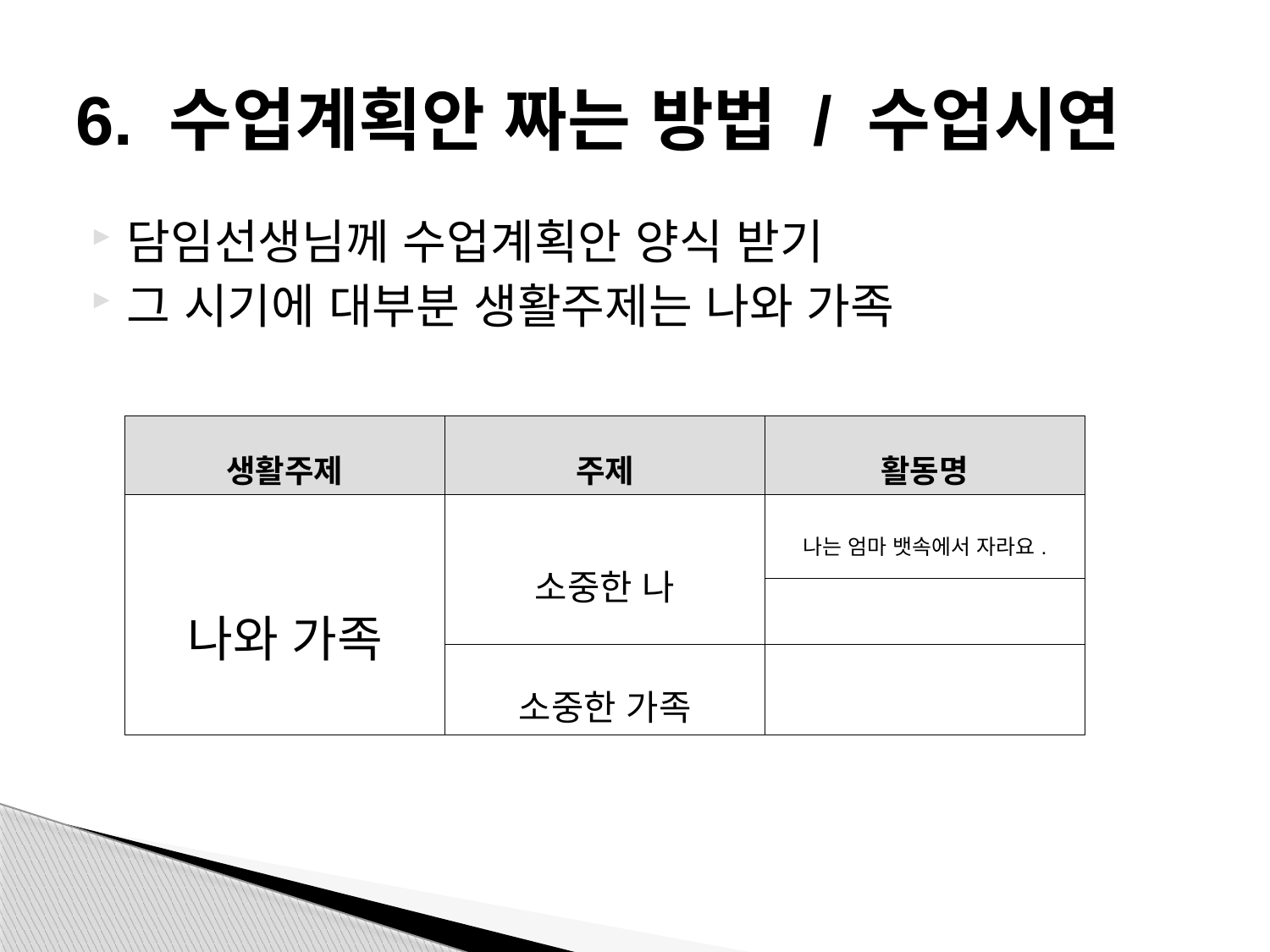

# 6. 수업계획안 짜는 방법 / 수업시연
담임선생님께 수업계획안 양식 받기
그 시기에 대부분 생활주제는 나와 가족

| 생활주제 | 주제 | 활동명 |
| --- | --- | --- |
| 나와 가족 | 소중한 나 | 나는 엄마 뱃속에서 자라요. |
|  |  |  |
|  | 소중한 가족 |  |